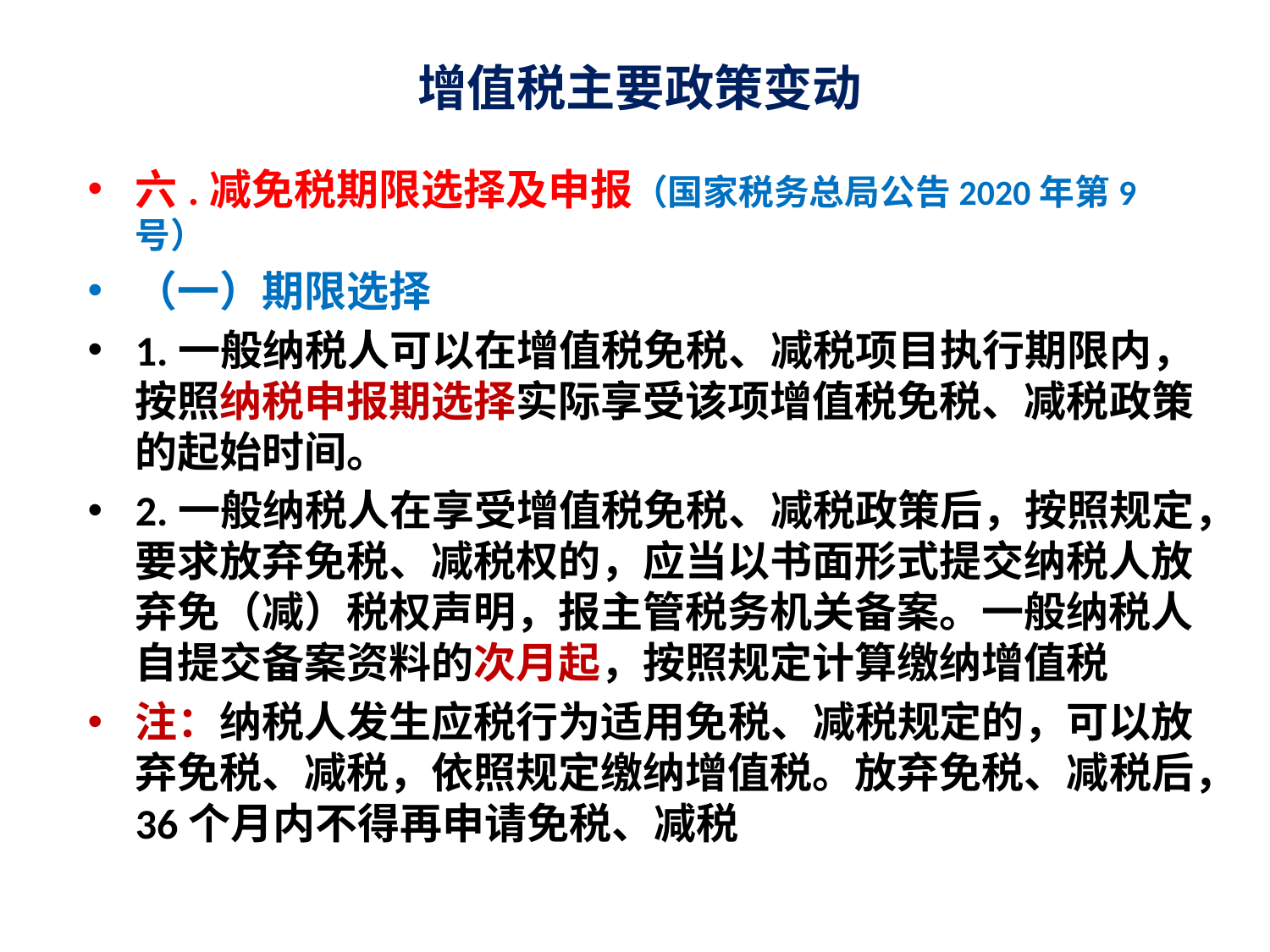

# 增值税主要政策变动
六.减免税期限选择及申报（国家税务总局公告2020年第9号）
（一）期限选择
1.一般纳税人可以在增值税免税、减税项目执行期限内，按照纳税申报期选择实际享受该项增值税免税、减税政策的起始时间。
2.一般纳税人在享受增值税免税、减税政策后，按照规定，要求放弃免税、减税权的，应当以书面形式提交纳税人放弃免（减）税权声明，报主管税务机关备案。一般纳税人自提交备案资料的次月起，按照规定计算缴纳增值税
注：纳税人发生应税行为适用免税、减税规定的，可以放弃免税、减税，依照规定缴纳增值税。放弃免税、减税后，36个月内不得再申请免税、减税